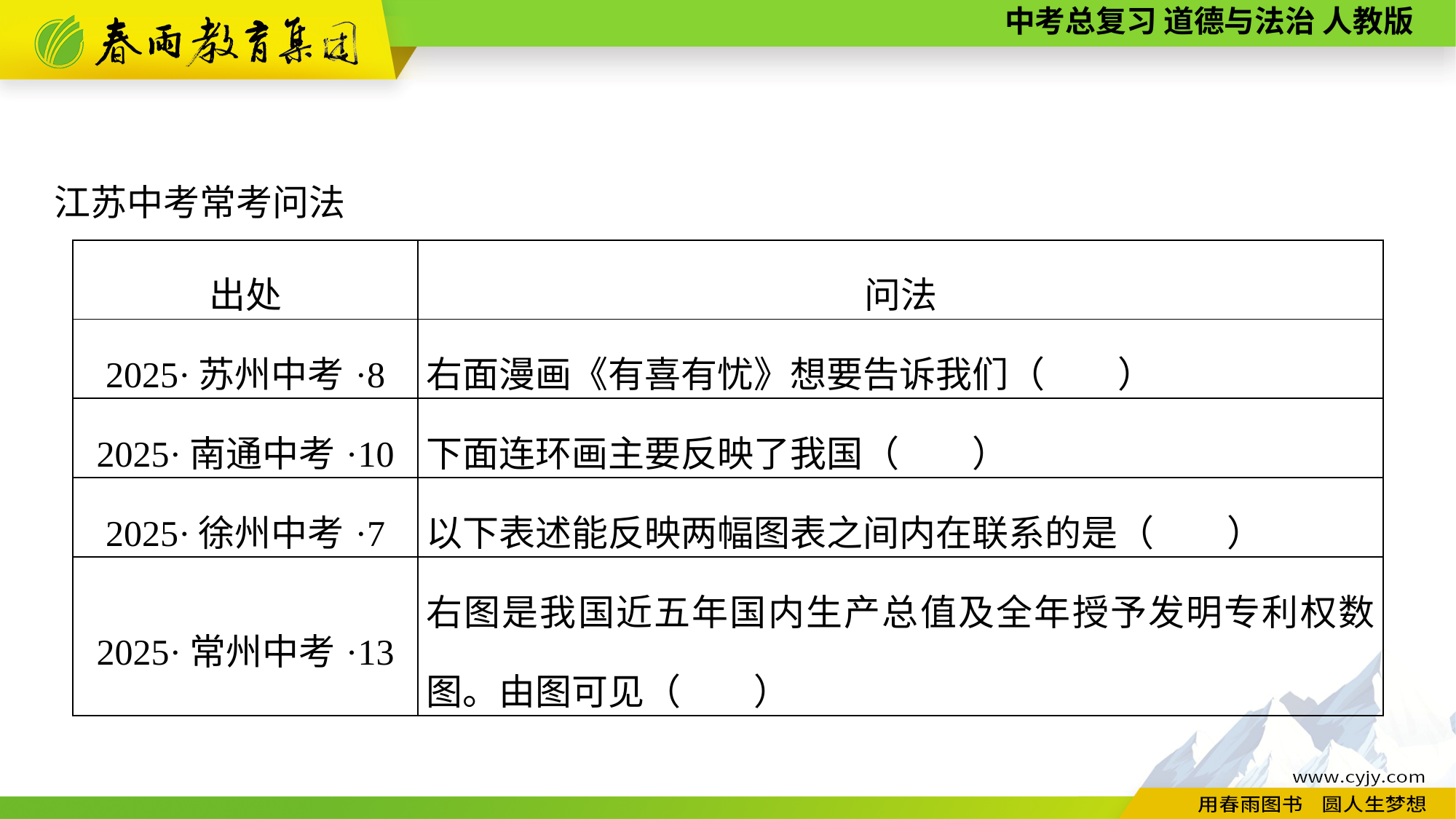

江苏中考常考问法
| 出处 | 问法 |
| --- | --- |
| 2025·苏州中考·8 | 右面漫画《有喜有忧》想要告诉我们（　　） |
| 2025·南通中考·10 | 下面连环画主要反映了我国（　　） |
| 2025·徐州中考·7 | 以下表述能反映两幅图表之间内在联系的是（　　） |
| 2025·常州中考·13 | 右图是我国近五年国内生产总值及全年授予发明专利权数图。由图可见（　　） |